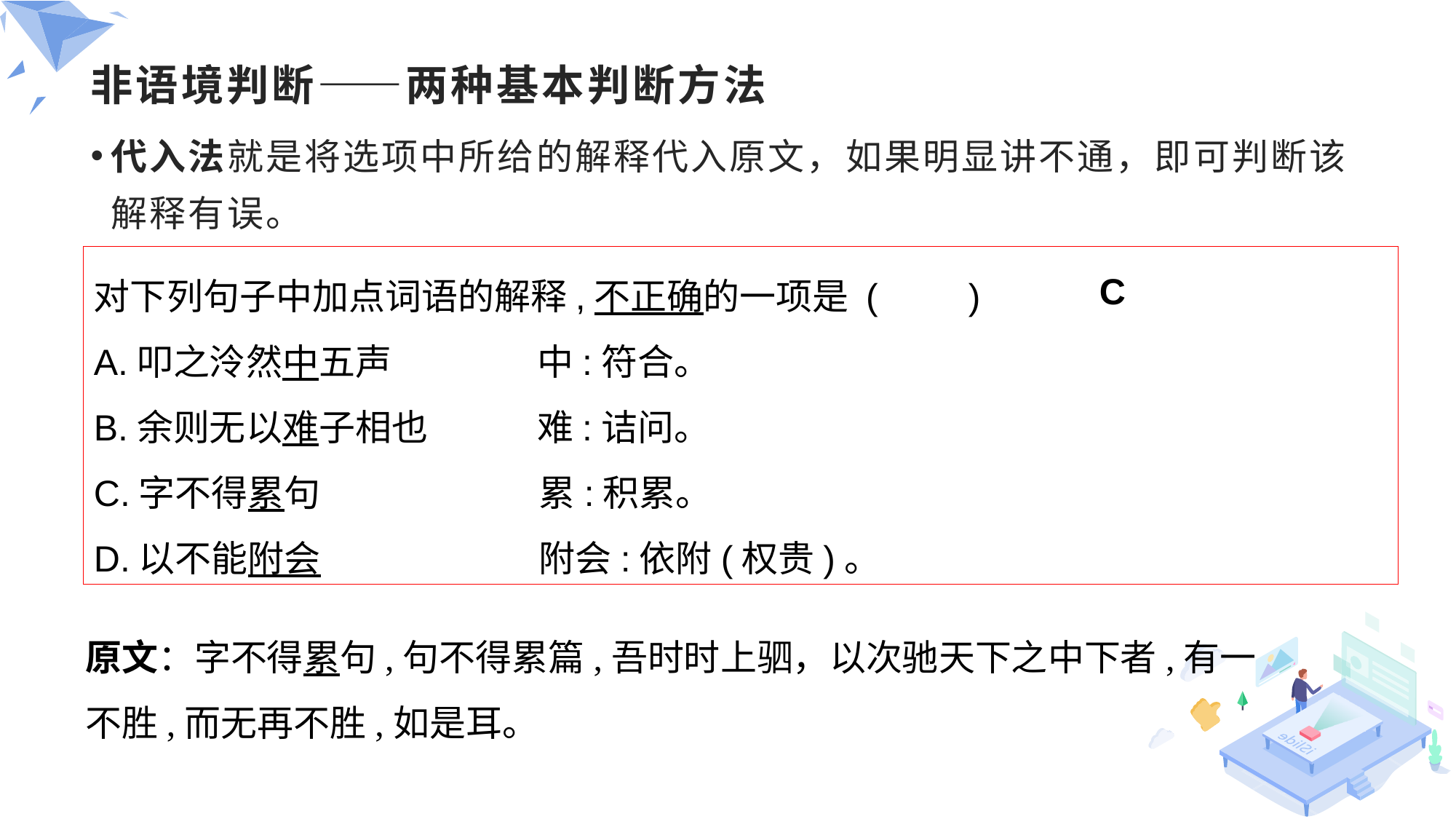

# 非语境判断——两种基本判断方法
代入法就是将选项中所给的解释代入原文，如果明显讲不通，即可判断该解释有误。
对下列句子中加点词语的解释,不正确的一项是 (　　)
A.叩之泠然中五声　　　　中:符合。
B.余则无以难子相也　　　难:诘问。
C.字不得累句　　　　　　累:积累。
D.以不能附会　　　　　　附会:依附(权贵)。
C
原文：字不得累句,句不得累篇,吾时时上驷，以次驰天下之中下者,有一不胜,而无再不胜,如是耳。